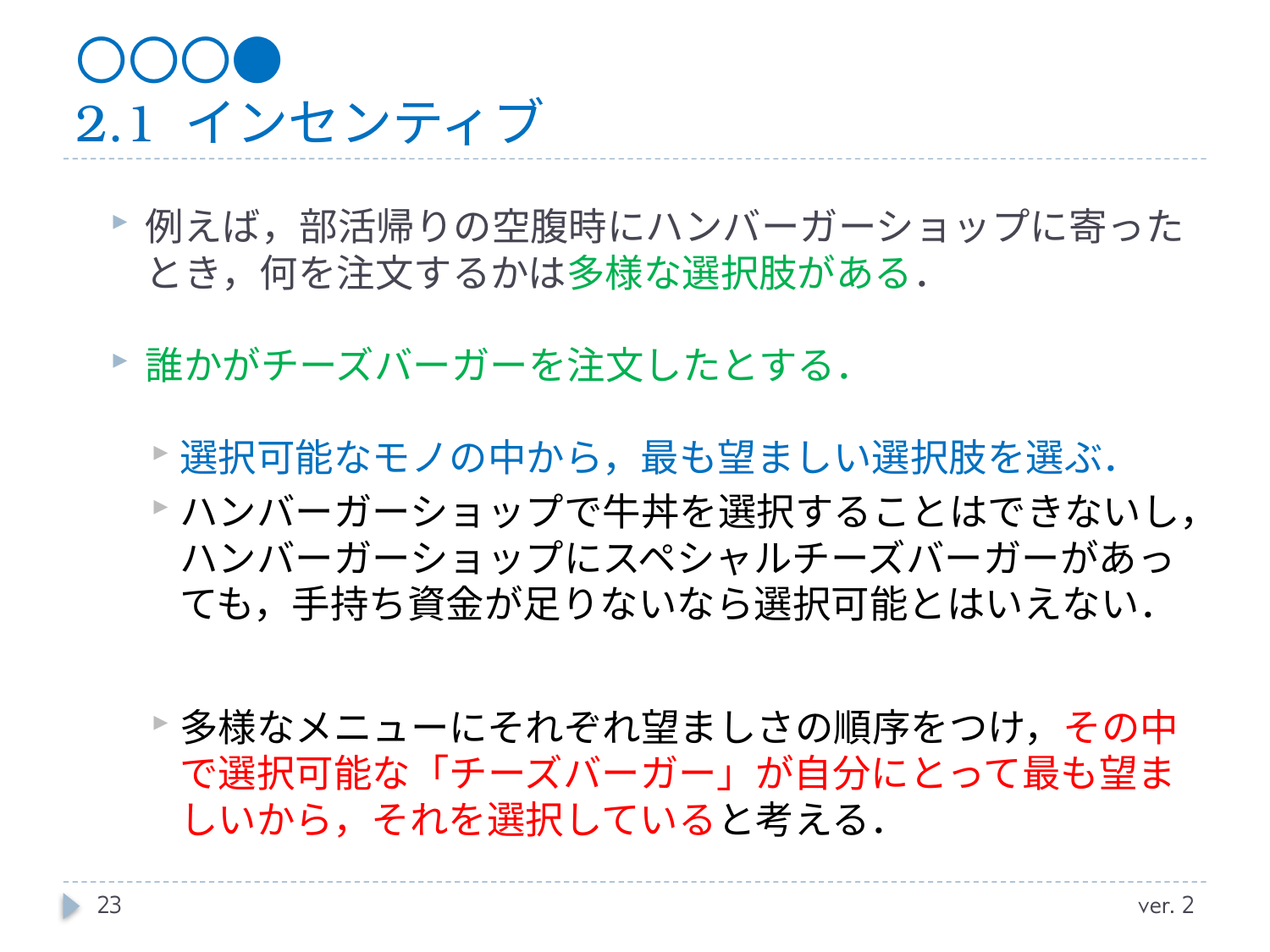

# 〇〇〇● 2.1 インセンティブ
例えば，部活帰りの空腹時にハンバーガーショップに寄ったとき，何を注文するかは多様な選択肢がある．

誰かがチーズバーガーを注文したとする．

選択可能なモノの中から，最も望ましい選択肢を選ぶ．
ハンバーガーショップで牛丼を選択することはできないし，ハンバーガーショップにスペシャルチーズバーガーがあっても，手持ち資金が足りないなら選択可能とはいえない．

多様なメニューにそれぞれ望ましさの順序をつけ，その中で選択可能な「チーズバーガー」が自分にとって最も望ましいから，それを選択していると考える．

23
ver. 2